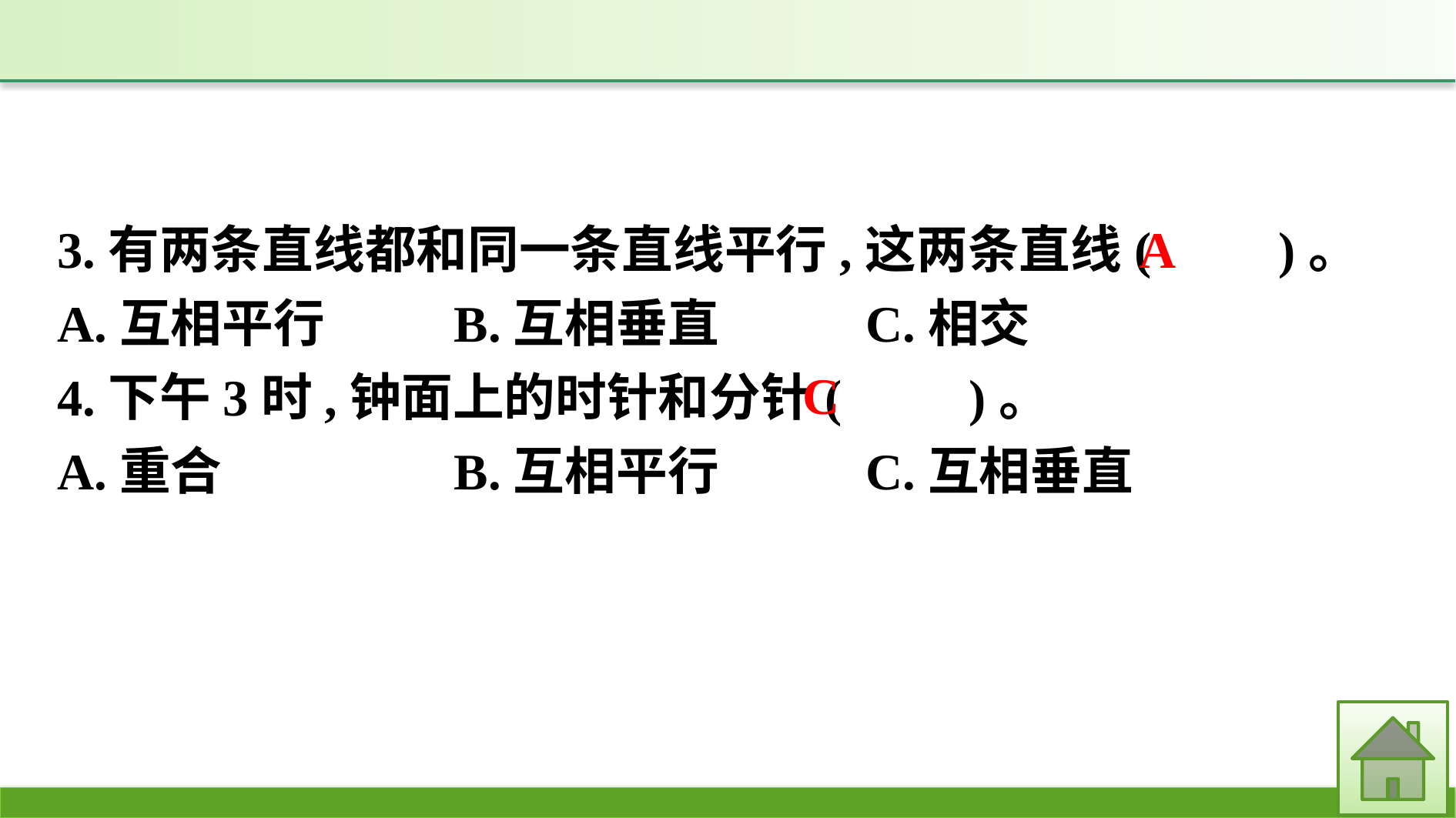

3.有两条直线都和同一条直线平行,这两条直线(　　)。
A.互相平行		B.互相垂直		C.相交
4.下午3时,钟面上的时针和分针(　　)。
A.重合		B.互相平行		C.互相垂直
A
C